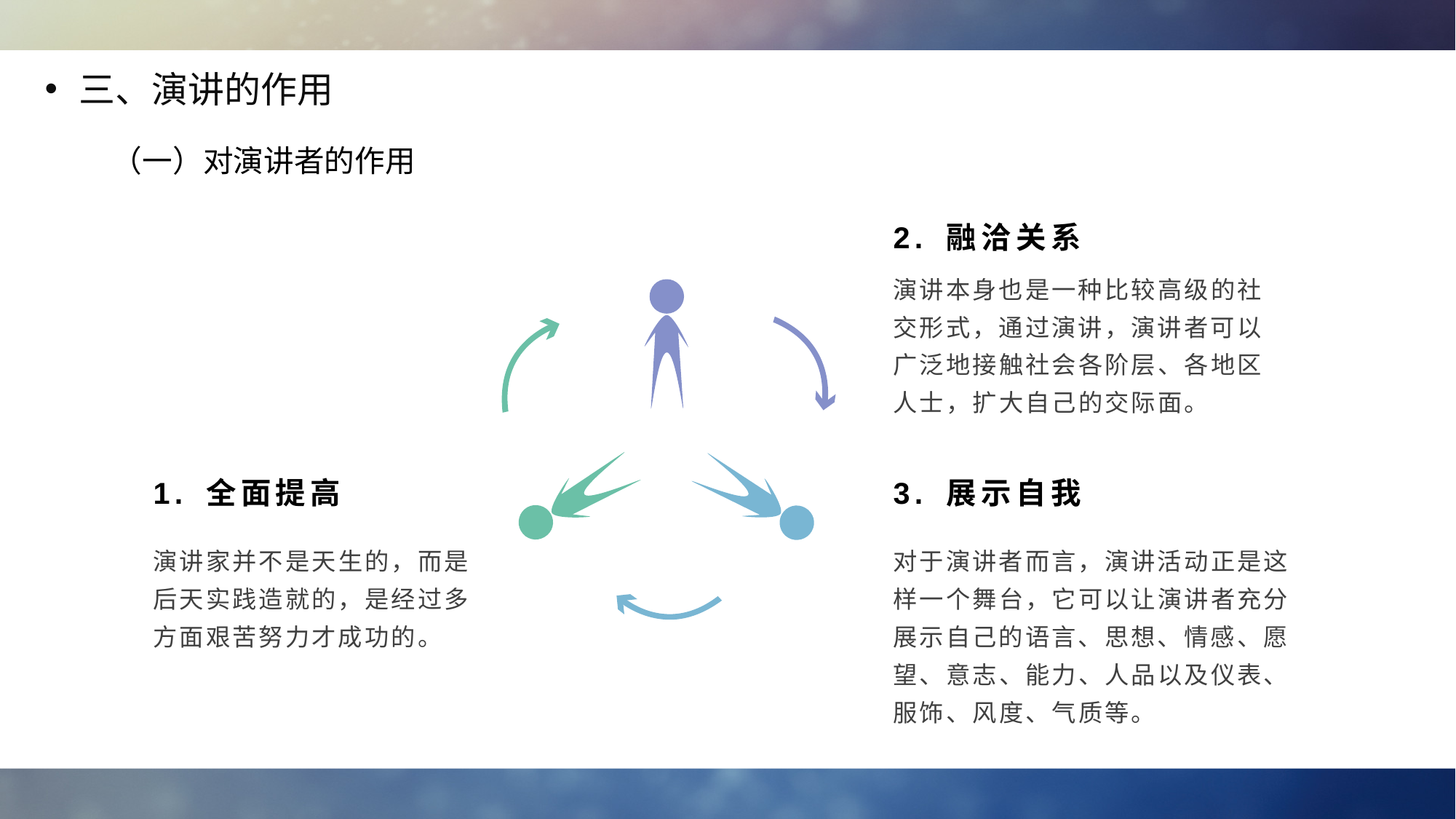

三、演讲的作用
（一）对演讲者的作用
2. 融洽关系
演讲本身也是一种比较高级的社交形式，通过演讲，演讲者可以广泛地接触社会各阶层、各地区人士，扩大自己的交际面。

1. 全面提高
3. 展示自我

演讲家并不是天生的，而是后天实践造就的，是经过多方面艰苦努力才成功的。
对于演讲者而言，演讲活动正是这样一个舞台，它可以让演讲者充分展示自己的语言、思想、情感、愿望、意志、能力、人品以及仪表、服饰、风度、气质等。